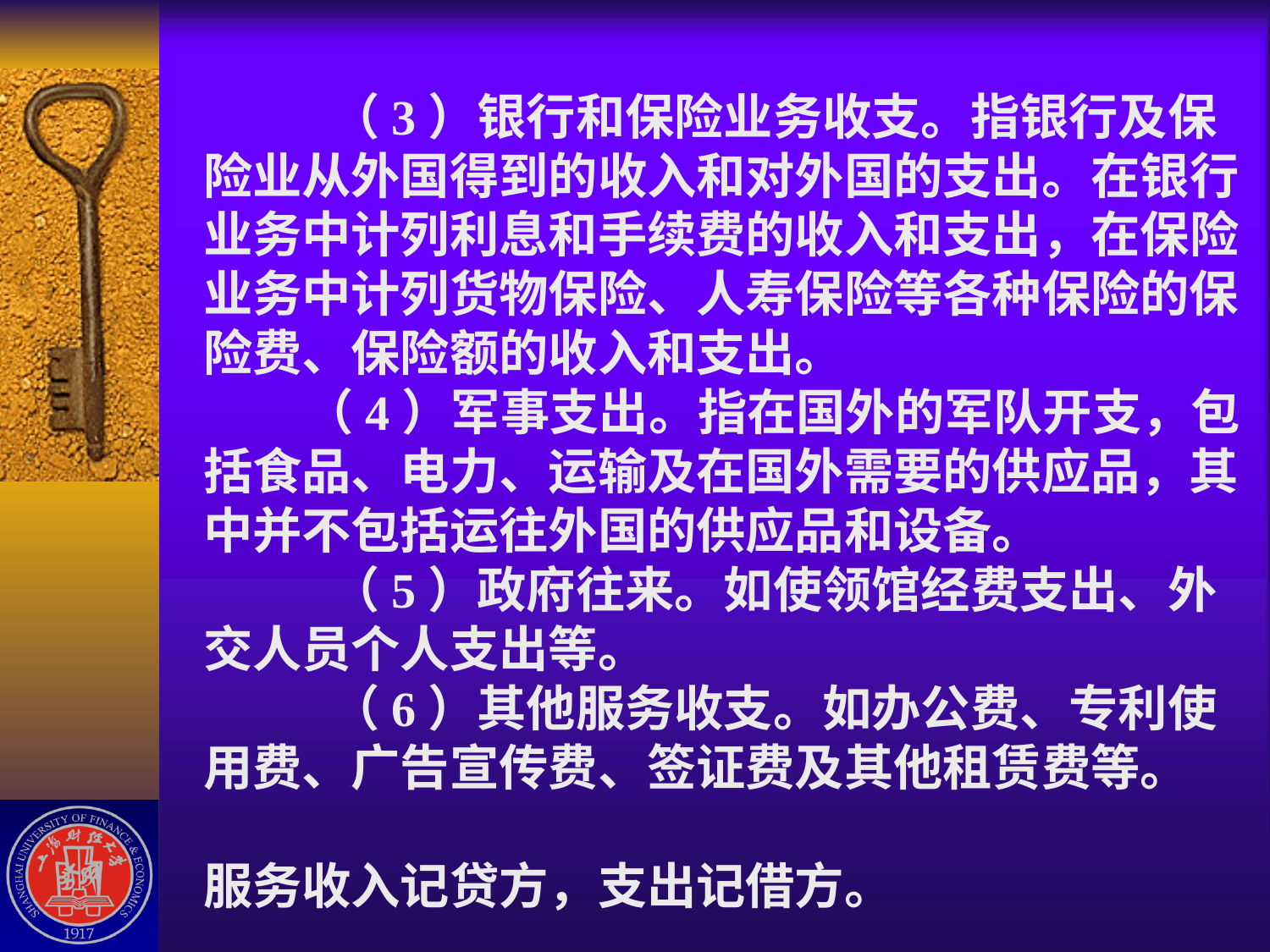

# （3）银行和保险业务收支。指银行及保险业从外国得到的收入和对外国的支出。在银行业务中计列利息和手续费的收入和支出，在保险业务中计列货物保险、人寿保险等各种保险的保险费、保险额的收入和支出。 （4）军事支出。指在国外的军队开支，包括食品、电力、运输及在国外需要的供应品，其中并不包括运往外国的供应品和设备。 （5）政府往来。如使领馆经费支出、外交人员个人支出等。 （6）其他服务收支。如办公费、专利使用费、广告宣传费、签证费及其他租赁费等。 服务收入记贷方，支出记借方。